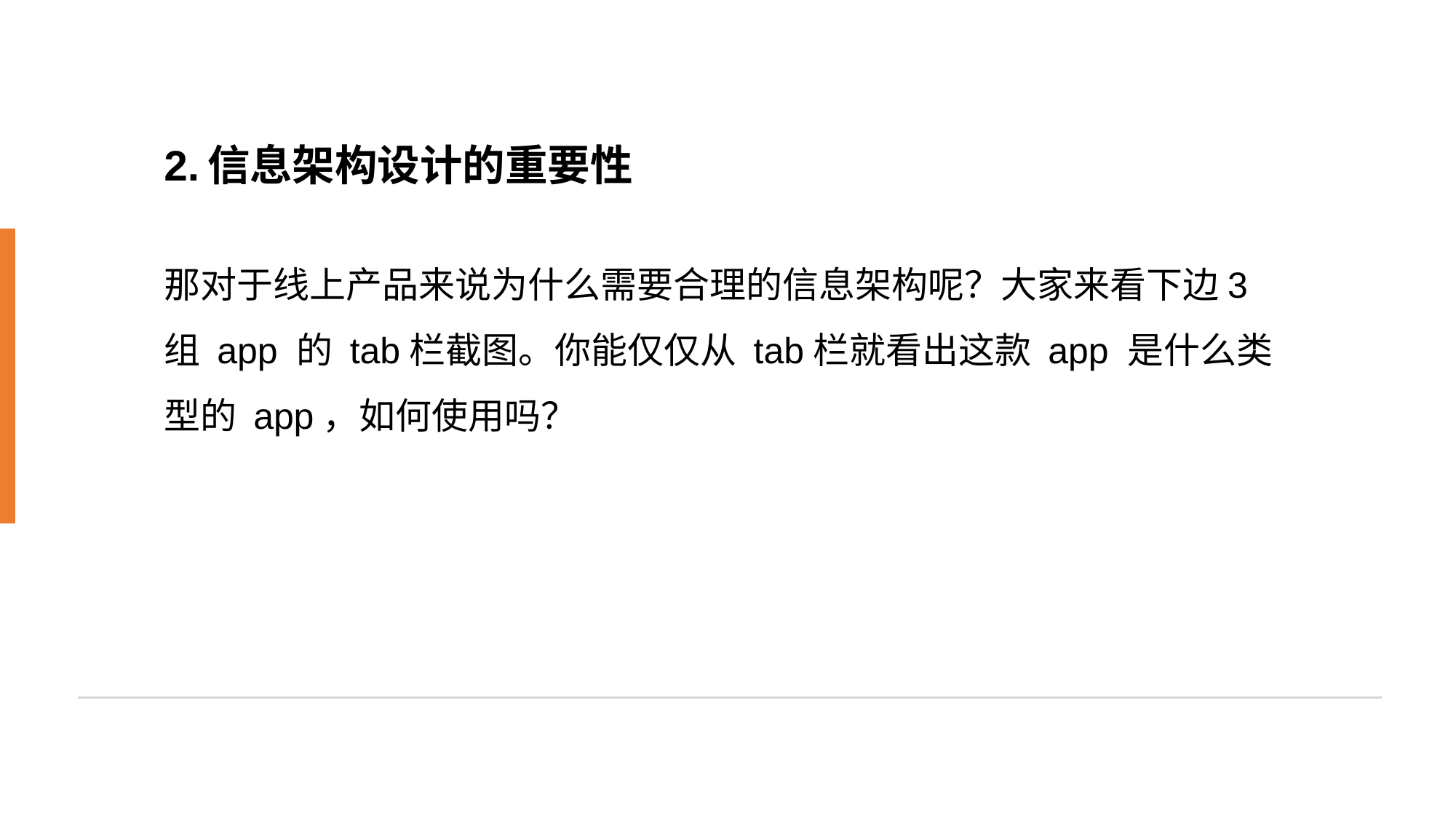

2.信息架构设计的重要性

那对于线上产品来说为什么需要合理的信息架构呢？大家来看下边3组 app 的 tab栏截图。你能仅仅从 tab栏就看出这款 app 是什么类型的 app，如何使用吗？